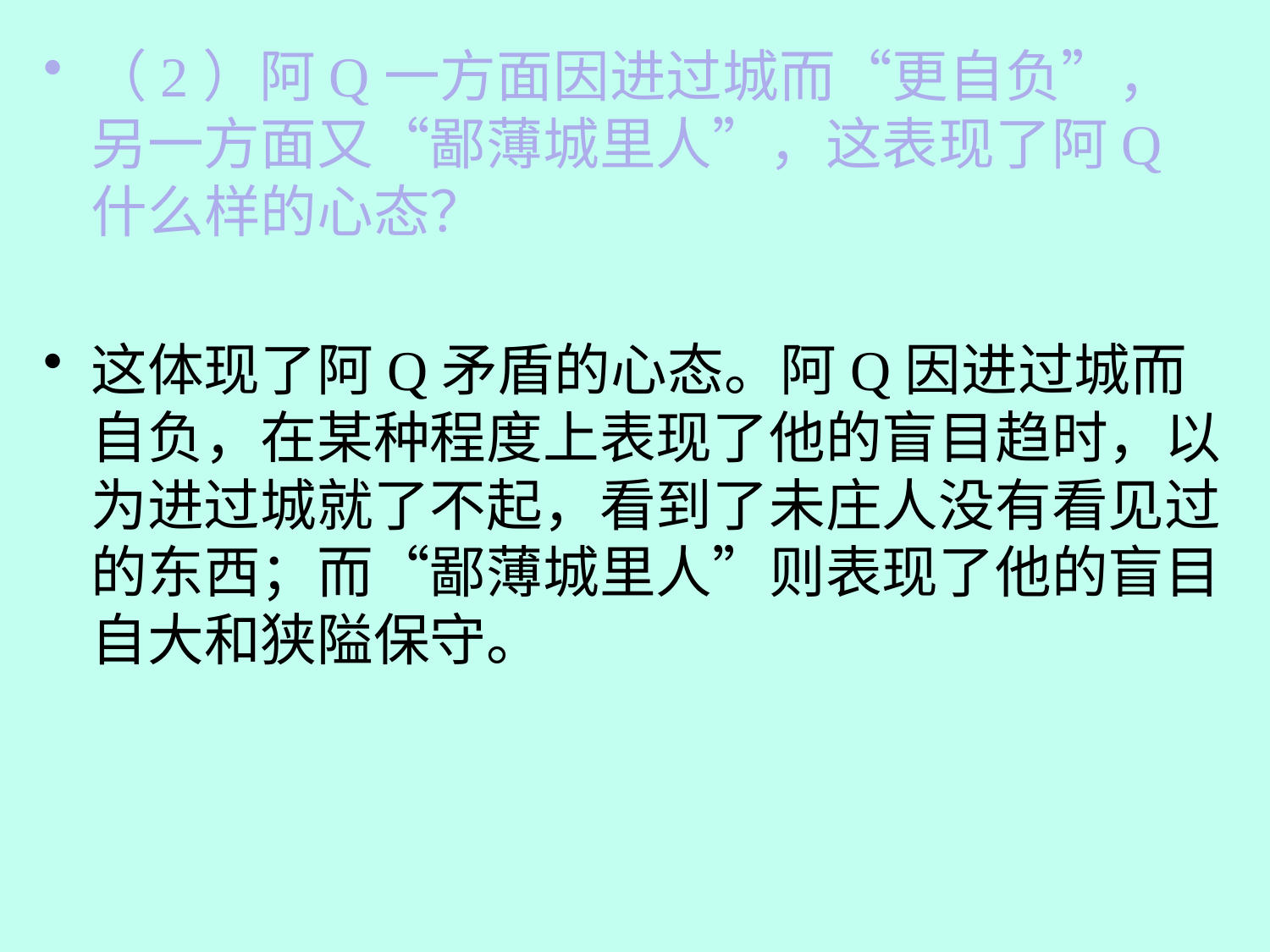

（2）阿Q一方面因进过城而“更自负”，另一方面又“鄙薄城里人”，这表现了阿Q什么样的心态？

这体现了阿Q矛盾的心态。阿Q因进过城而自负，在某种程度上表现了他的盲目趋时，以为进过城就了不起，看到了未庄人没有看见过的东西；而“鄙薄城里人”则表现了他的盲目自大和狭隘保守。